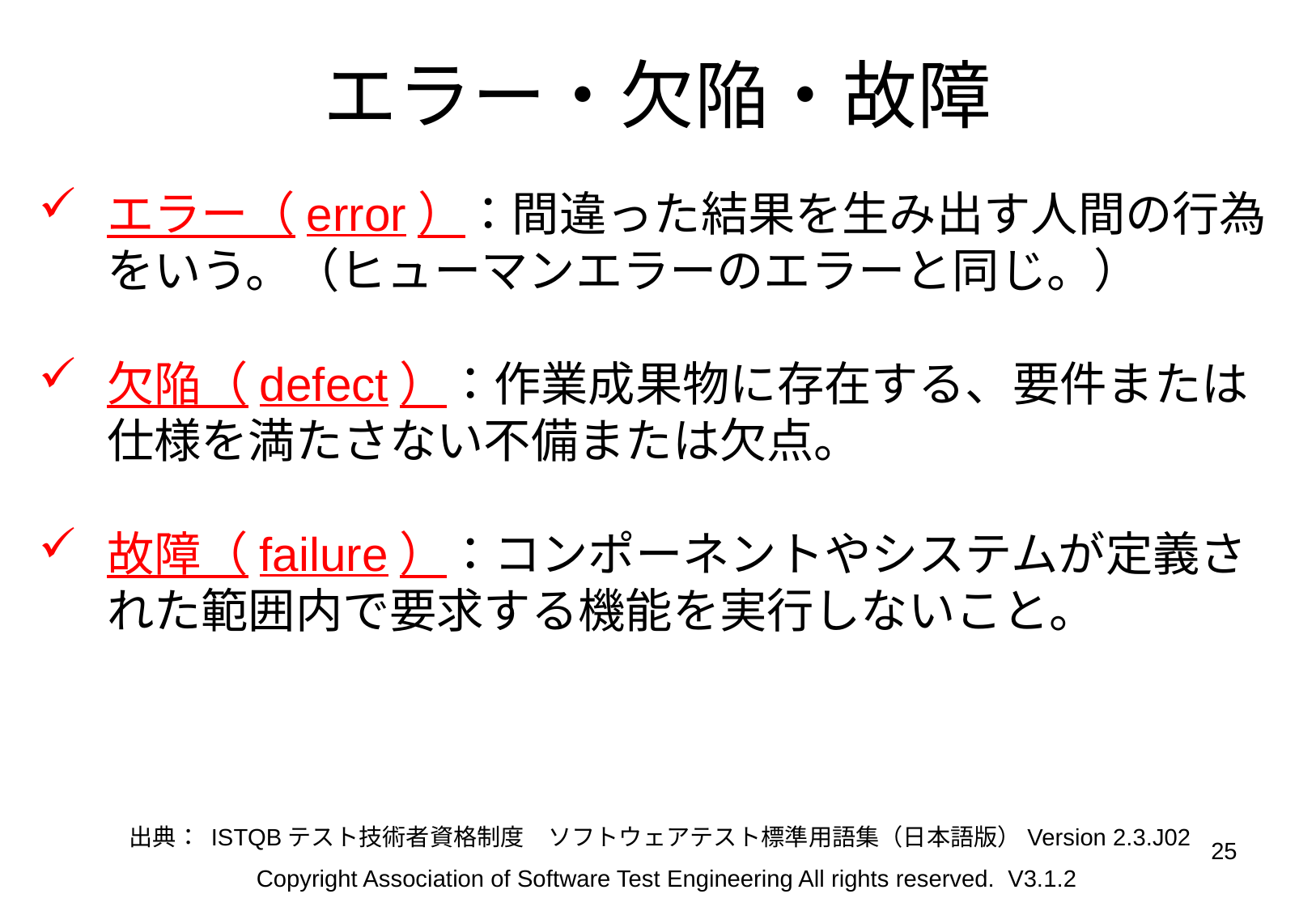

# エラー・欠陥・故障
エラー（error）：間違った結果を生み出す人間の行為をいう。（ヒューマンエラーのエラーと同じ。）
欠陥（defect）：作業成果物に存在する、要件または仕様を満たさない不備または欠点。
故障（failure）：コンポーネントやシステムが定義された範囲内で要求する機能を実行しないこと。
出典： ISTQBテスト技術者資格制度　ソフトウェアテスト標準用語集（日本語版）Version 2.3.J02
25
Copyright Association of Software Test Engineering All rights reserved.  V3.1.2